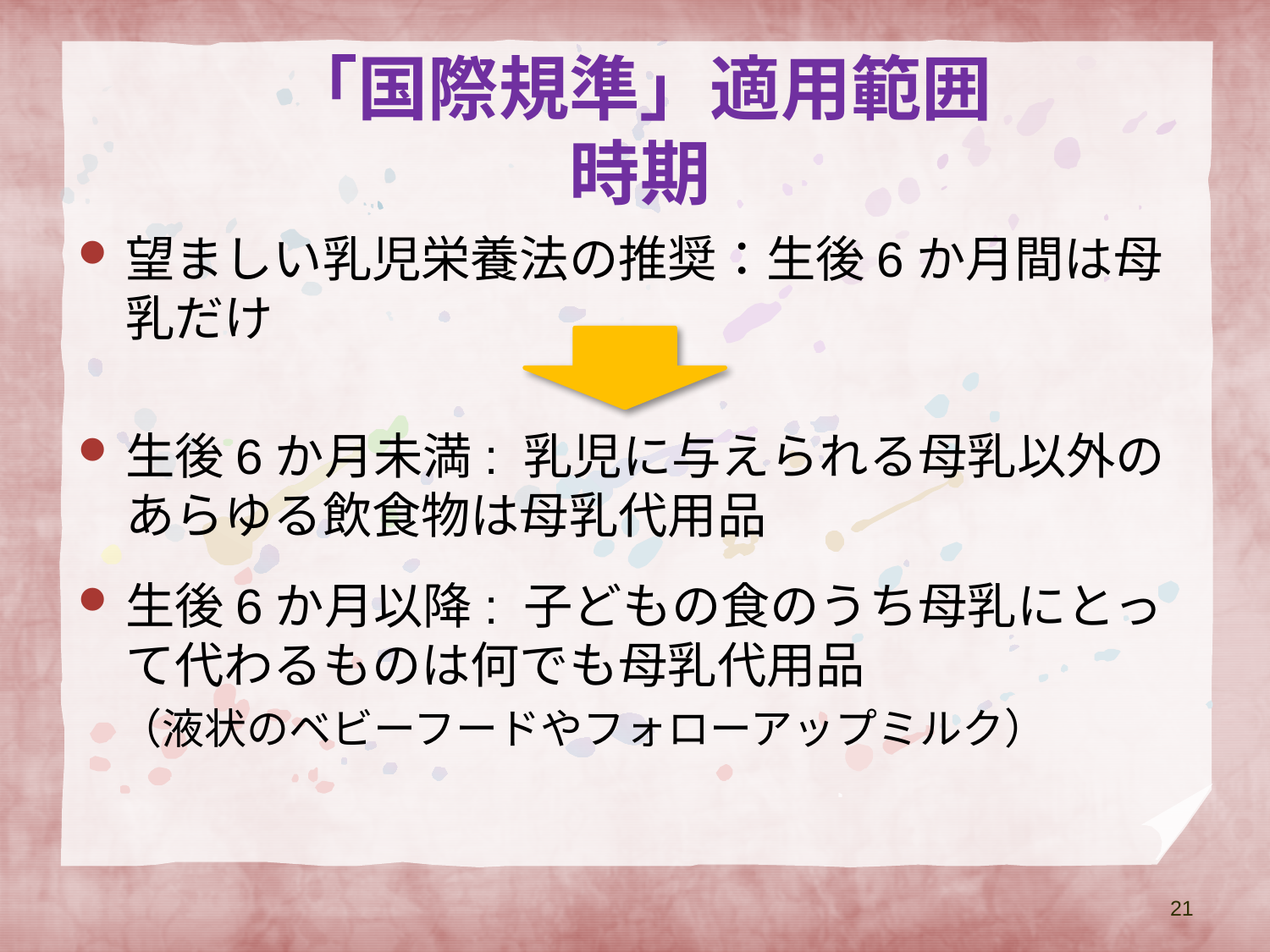

# 「国際規準」適用範囲 時期
望ましい乳児栄養法の推奨：生後6か月間は母乳だけ

生後6か月未満: 乳児に与えられる母乳以外のあらゆる飲食物は母乳代用品
生後6か月以降: 子どもの食のうち母乳にとって代わるものは何でも母乳代用品
　（液状のベビーフードやフォローアップミルク）

21